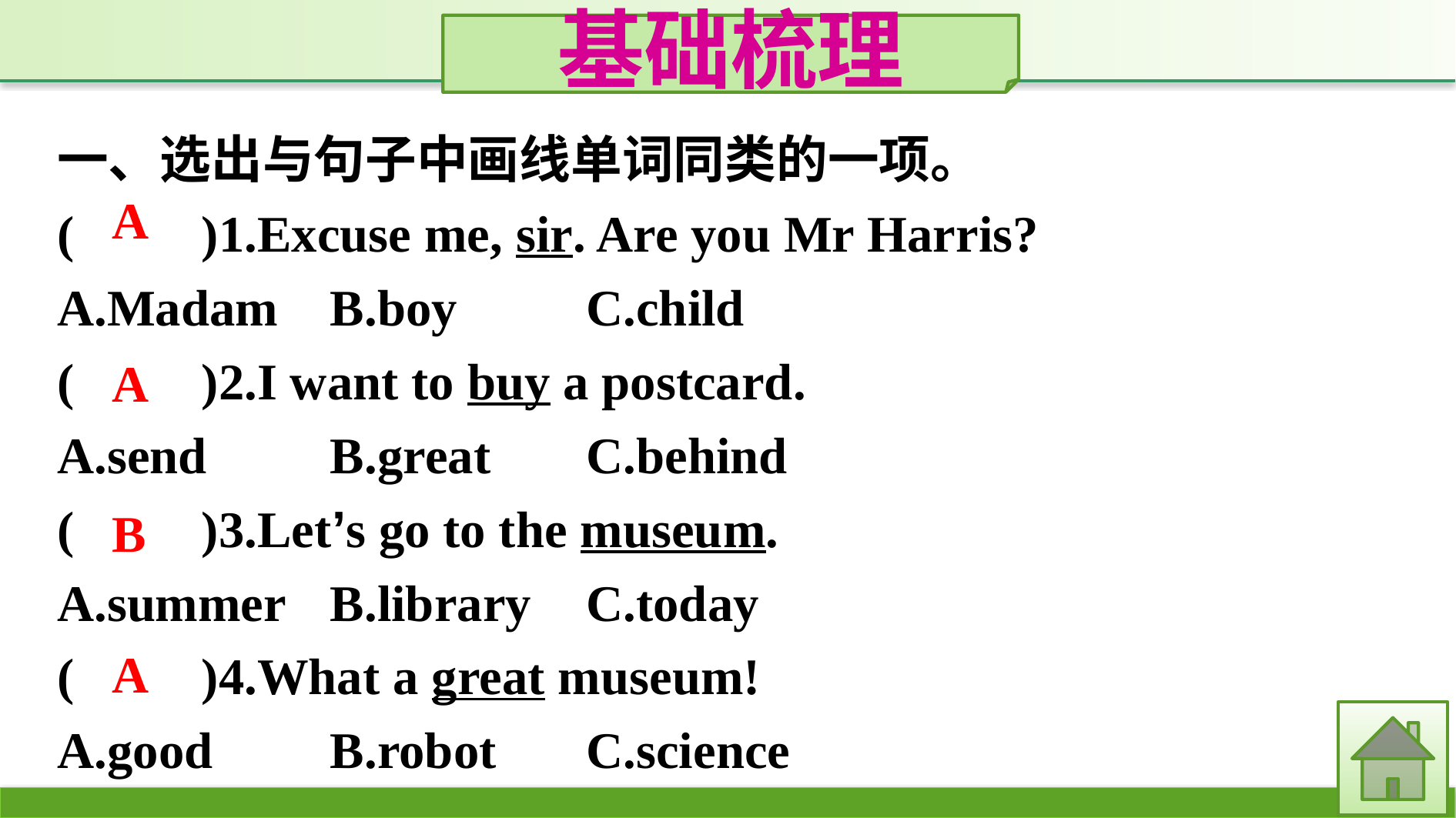

基础梳理
一、选出与句子中画线单词同类的一项。
(　　)1.Excuse me, sir. Are you Mr Harris?
A.Madam	B.boy	C.child
(　　)2.I want to buy a postcard.
A.send		B.great	C.behind
(　　)3.Let’s go to the museum.
A.summer	B.library	C.today
(　　)4.What a great museum!
A.good	B.robot	C.science
A
A
B
A